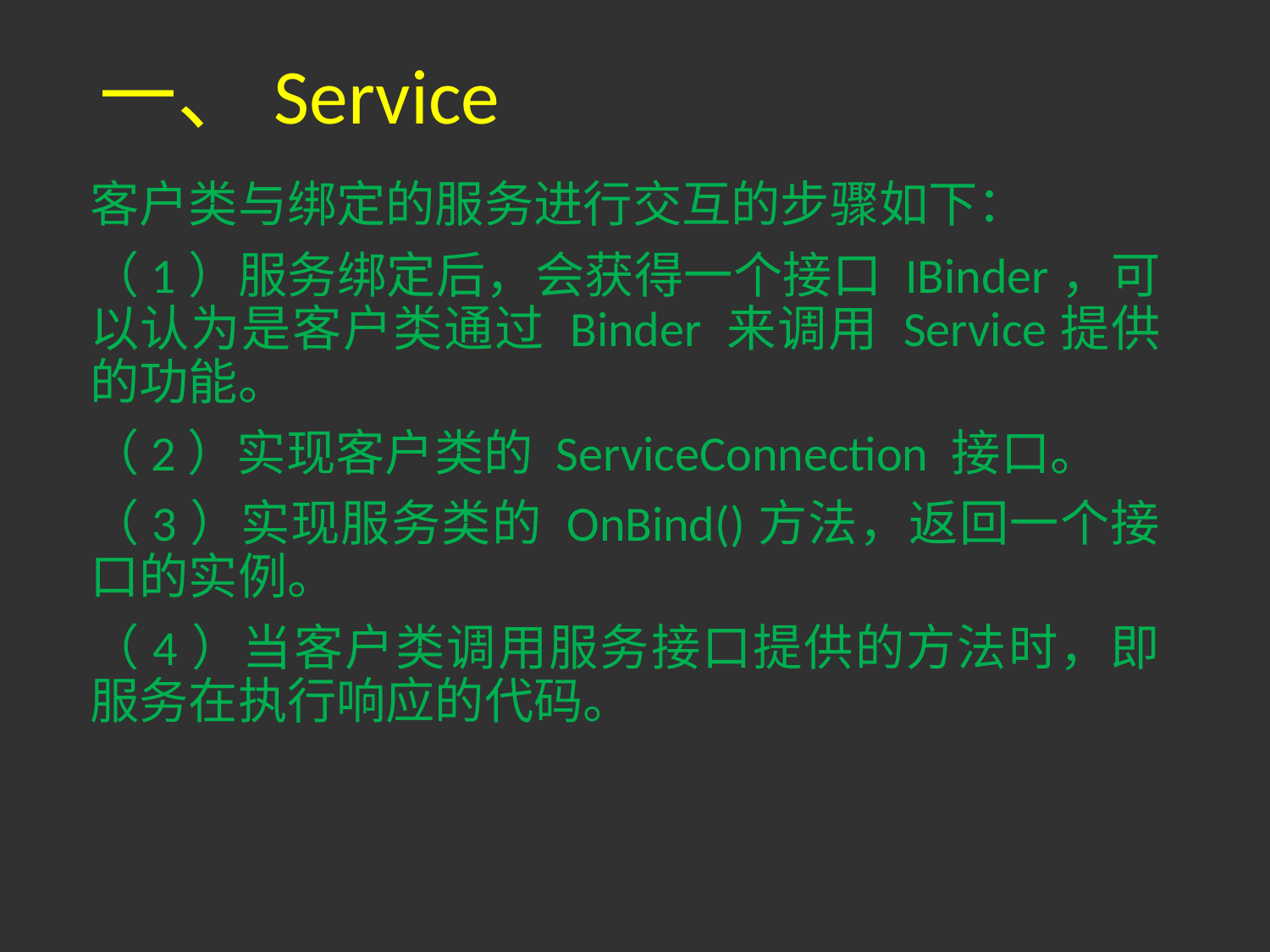

# 一、Service
客户类与绑定的服务进行交互的步骤如下：
（1）服务绑定后，会获得一个接口 IBinder，可以认为是客户类通过 Binder 来调用 Service提供的功能。
（2）实现客户类的 ServiceConnection 接口。
（3）实现服务类的 OnBind()方法，返回一个接口的实例。
（4）当客户类调用服务接口提供的方法时，即服务在执行响应的代码。